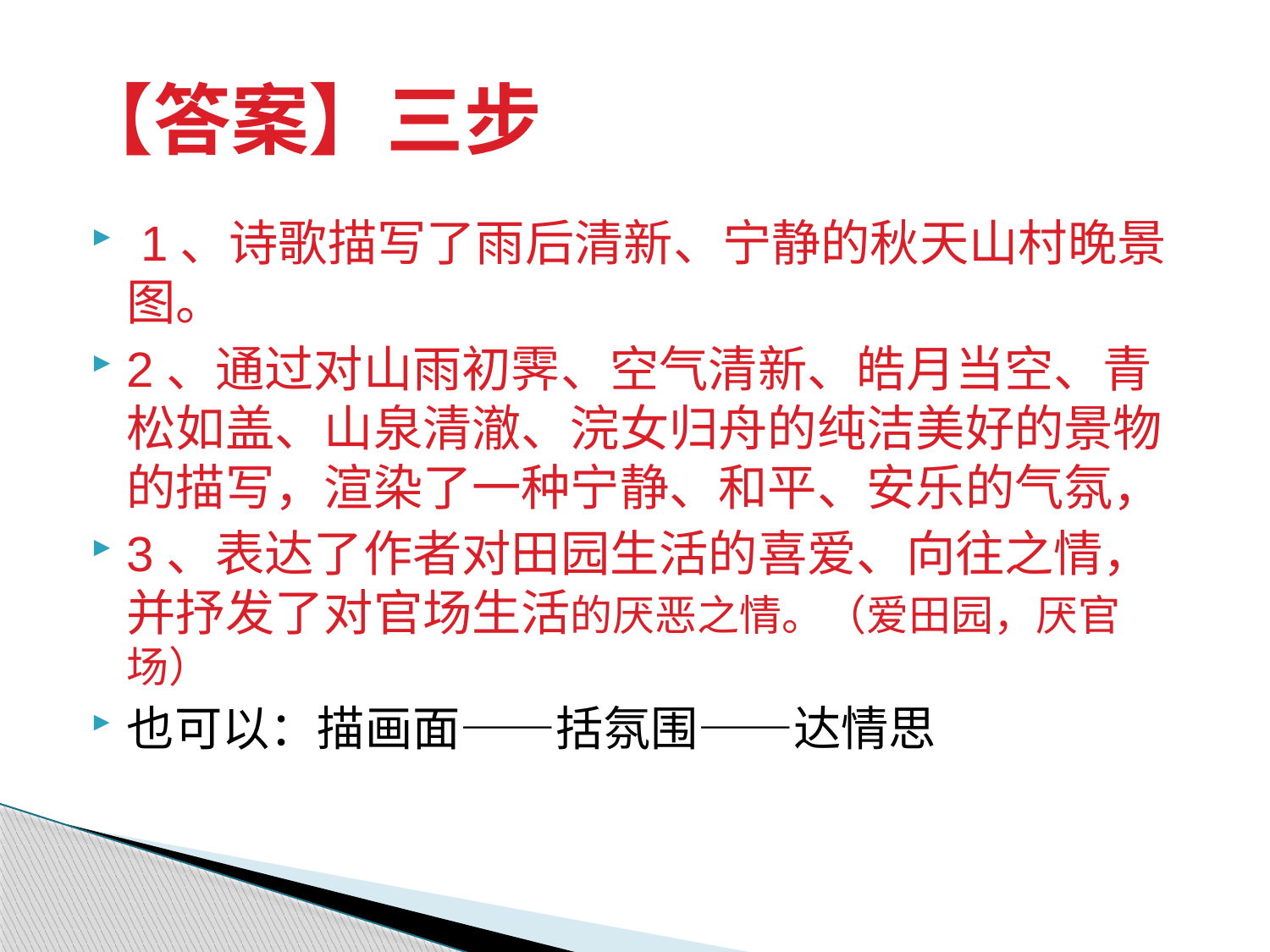

# 【答案】三步
 1、诗歌描写了雨后清新、宁静的秋天山村晚景图。
2、通过对山雨初霁、空气清新、皓月当空、青松如盖、山泉清澈、浣女归舟的纯洁美好的景物的描写，渲染了一种宁静、和平、安乐的气氛，
3、表达了作者对田园生活的喜爱、向往之情，并抒发了对官场生活的厌恶之情。（爱田园，厌官场）
也可以：描画面——括氛围——达情思